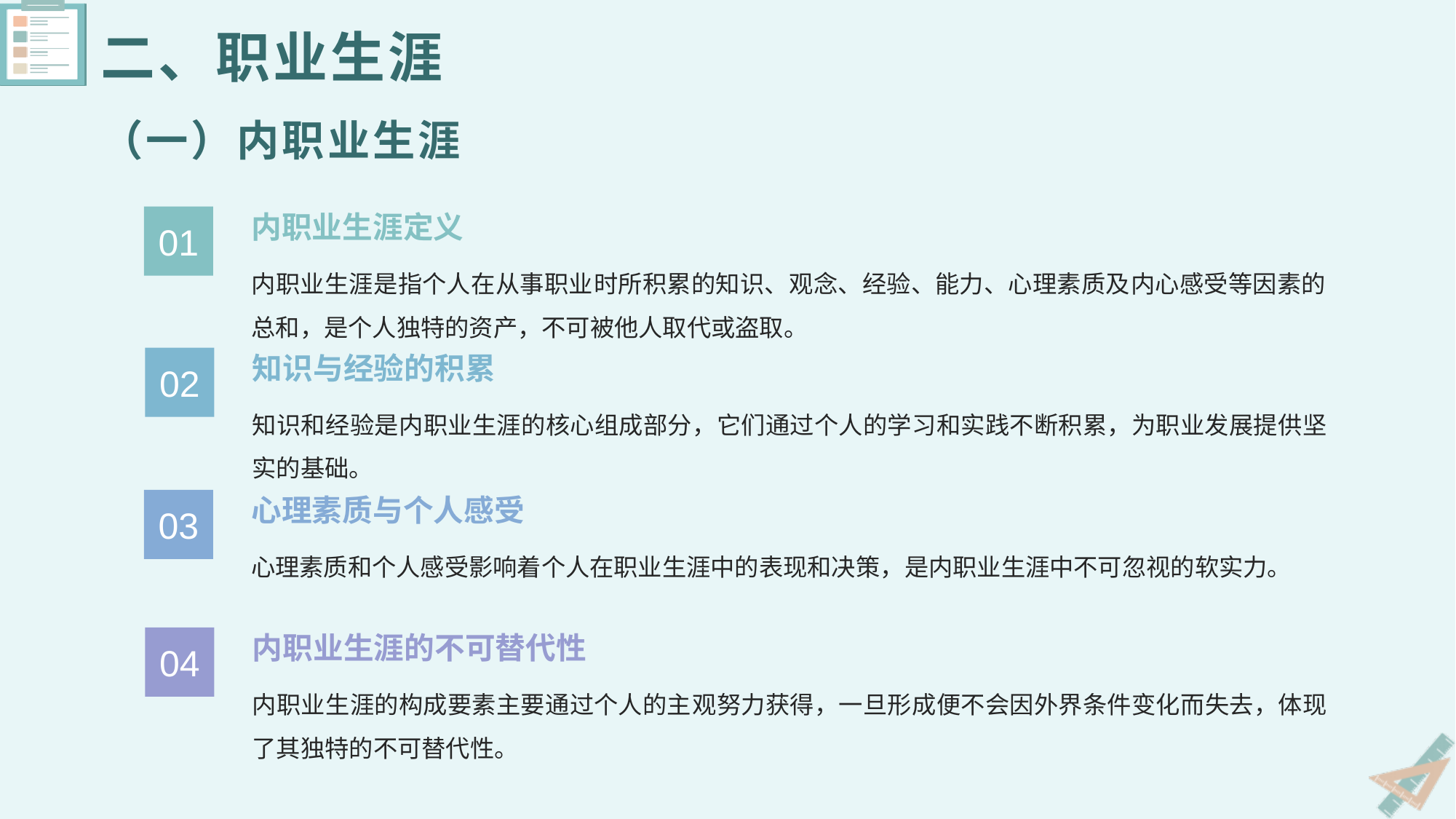

二、职业生涯
（一）内职业生涯
内职业生涯定义
01
内职业生涯是指个人在从事职业时所积累的知识、观念、经验、能力、心理素质及内心感受等因素的总和，是个人独特的资产，不可被他人取代或盗取。
知识与经验的积累
02
知识和经验是内职业生涯的核心组成部分，它们通过个人的学习和实践不断积累，为职业发展提供坚实的基础。
心理素质与个人感受
03
心理素质和个人感受影响着个人在职业生涯中的表现和决策，是内职业生涯中不可忽视的软实力。
内职业生涯的不可替代性
04
内职业生涯的构成要素主要通过个人的主观努力获得，一旦形成便不会因外界条件变化而失去，体现了其独特的不可替代性。